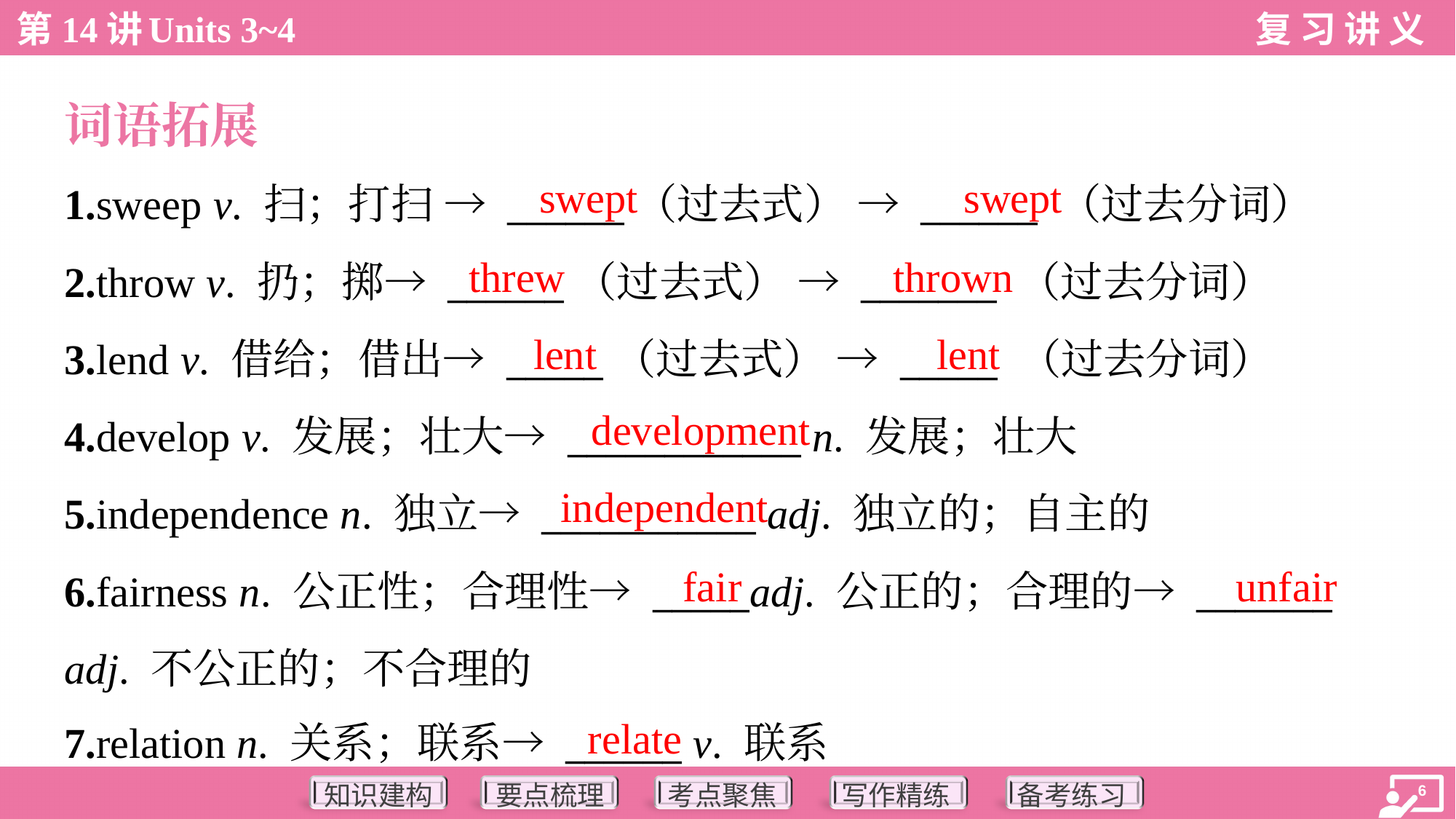

词语拓展
swept
swept
1.sweep v. 扫；打扫 → ______（过去式） → ______ （过去分词）
2.throw v. 扔；掷→ ______（过去式） → _______ （过去分词）
3.lend v. 借给；借出→ _____（过去式） → _____ （过去分词）
4.develop v. 发展；壮大→ ____________ n. 发展；壮大
5.independence n. 独立→ ___________ adj. 独立的；自主的
6.fairness n. 公正性；合理性→ _____adj. 公正的；合理的→ _______
adj. 不公正的；不合理的
7.relation n. 关系；联系→ ______ v. 联系
threw
thrown
lent
lent
development
independent
fair
unfair
relate